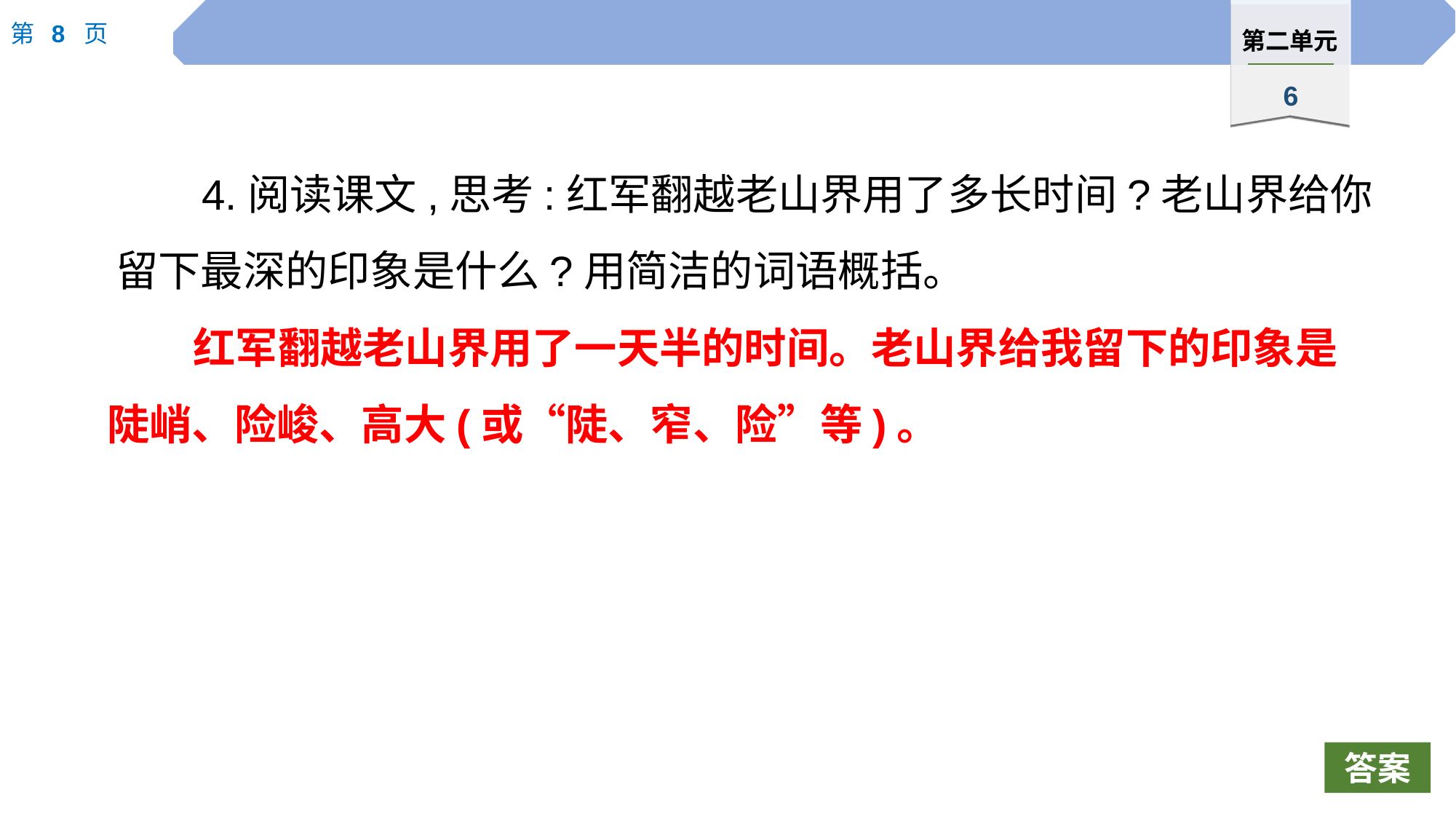

4.阅读课文,思考:红军翻越老山界用了多长时间?老山界给你留下最深的印象是什么?用简洁的词语概括。
红军翻越老山界用了一天半的时间。老山界给我留下的印象是陡峭、险峻、高大(或“陡、窄、险”等)。
答案